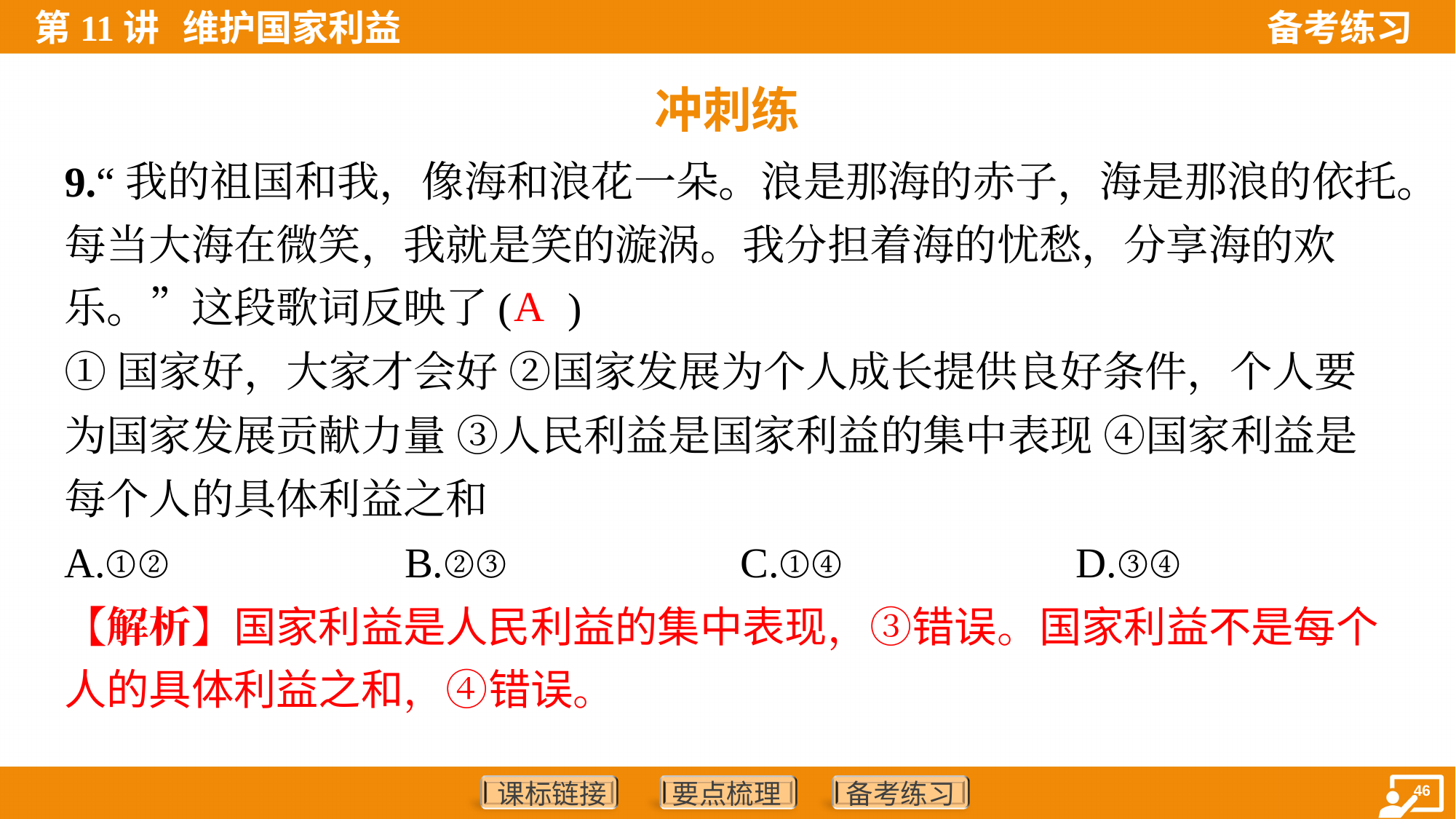

冲刺练
9.“我的祖国和我，像海和浪花一朵。浪是那海的赤子，海是那浪的依托。
每当大海在微笑，我就是笑的漩涡。我分担着海的忧愁，分享海的欢
乐。”这段歌词反映了(     )
A
①国家好，大家才会好 ②国家发展为个人成长提供良好条件，个人要
为国家发展贡献力量 ③人民利益是国家利益的集中表现 ④国家利益是
每个人的具体利益之和
A.①②	B.②③	C.①④	D.③④
【解析】国家利益是人民利益的集中表现，③错误。国家利益不是每个
人的具体利益之和，④错误。